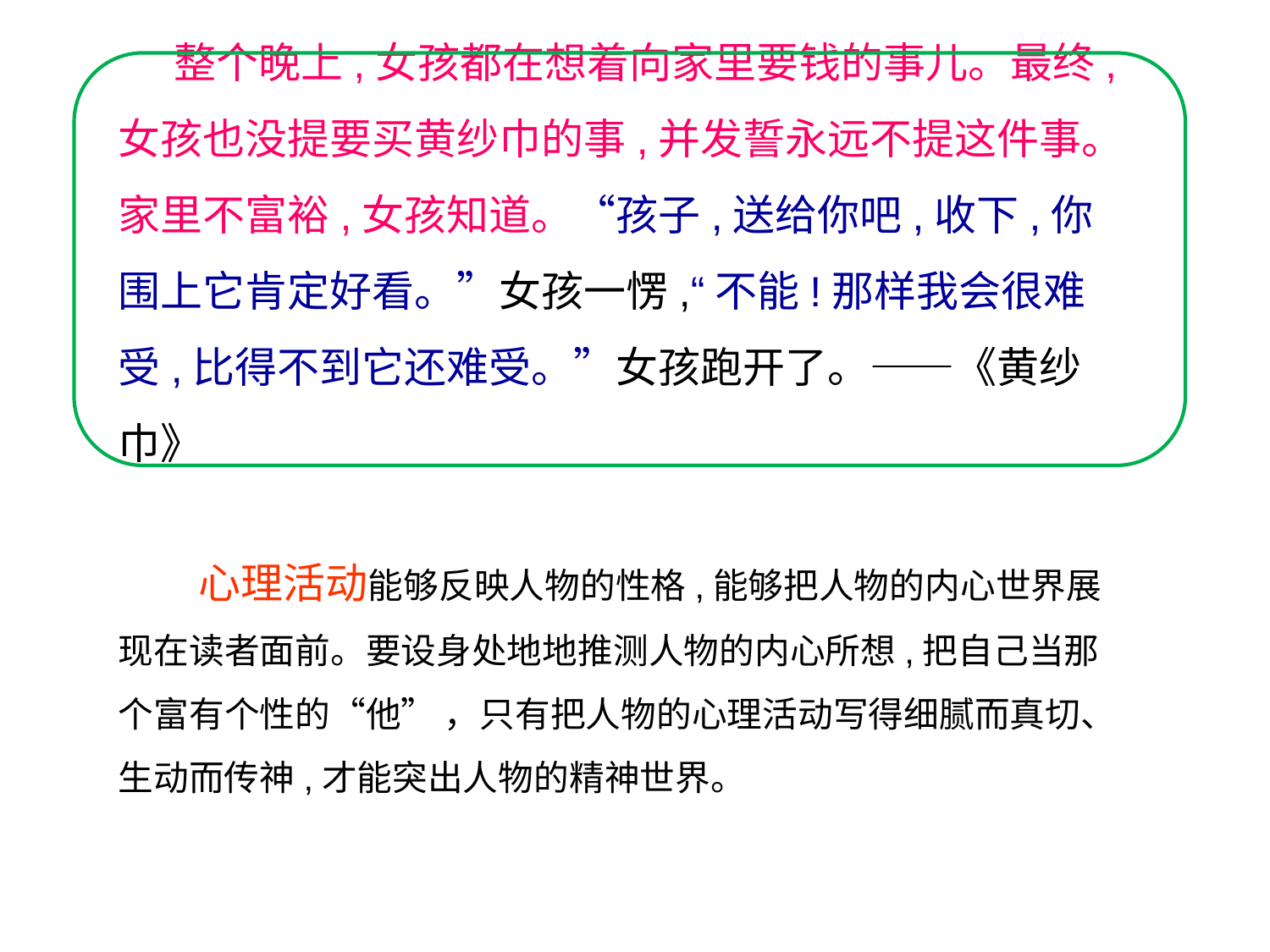

整个晚上,女孩都在想着向家里要钱的事儿。最终,女孩也没提要买黄纱巾的事,并发誓永远不提这件事。家里不富裕,女孩知道。“孩子,送给你吧,收下,你围上它肯定好看。”女孩一愣,“不能!那样我会很难受,比得不到它还难受。”女孩跑开了。——《黄纱巾》

　    心理活动能够反映人物的性格,能够把人物的内心世界展现在读者面前。要设身处地地推测人物的内心所想,把自己当那个富有个性的“他” ，只有把人物的心理活动写得细腻而真切、生动而传神,才能突出人物的精神世界。